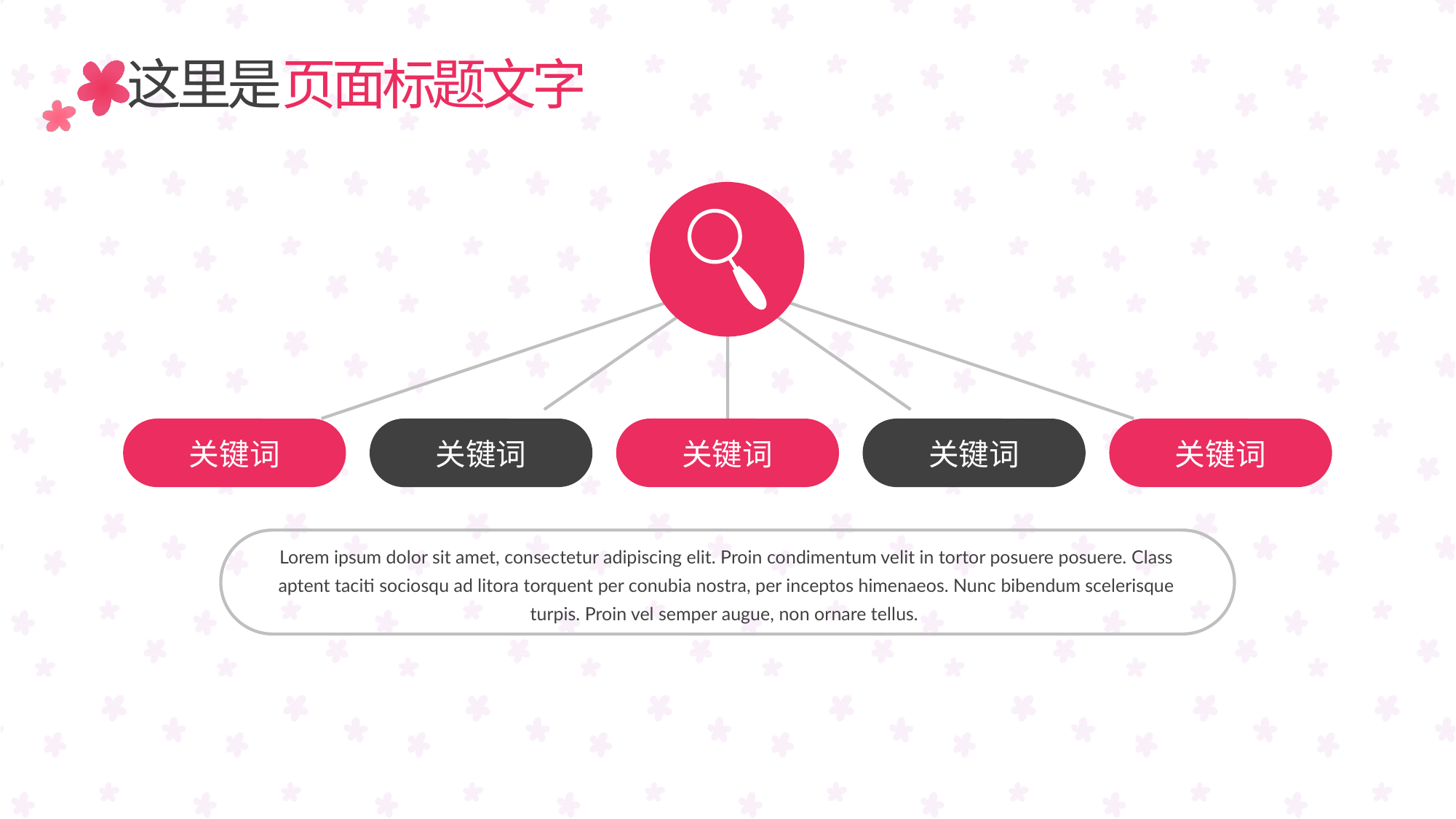

这里是页面标题文字

关键词

关键词

关键词

关键词

关键词

Lorem ipsum dolor sit amet, consectetur adipiscing elit. Proin condimentum velit in tortor posuere posuere. Class aptent taciti sociosqu ad litora torquent per conubia nostra, per inceptos himenaeos. Nunc bibendum scelerisque turpis. Proin vel semper augue, non ornare tellus.